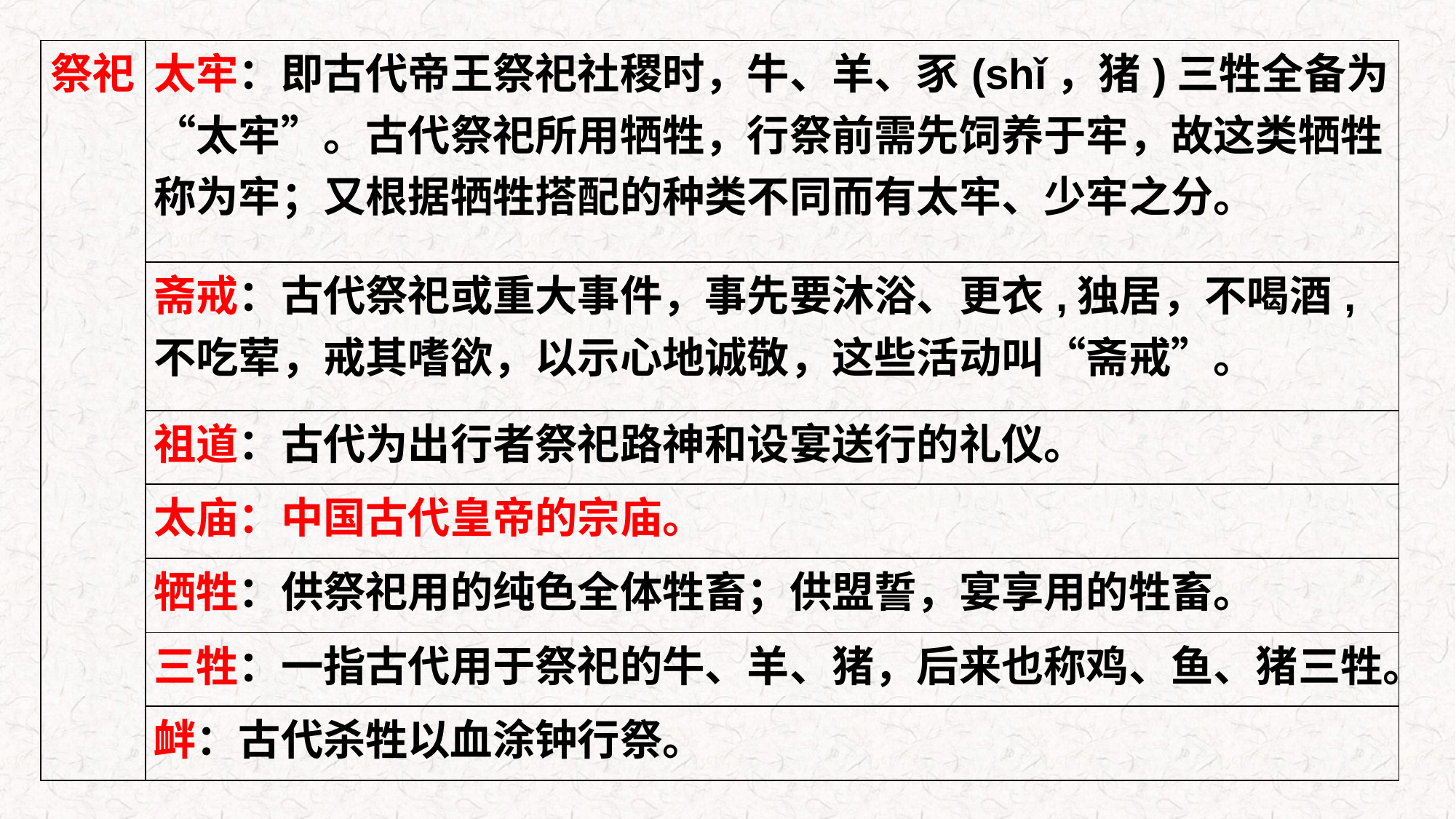

| 祭祀 | 太牢：即古代帝王祭祀社稷时，牛、羊、豕(shǐ，猪)三牲全备为“太牢”。古代祭祀所用牺牲，行祭前需先饲养于牢，故这类牺牲称为牢；又根据牺牲搭配的种类不同而有太牢、少牢之分。 |
| --- | --- |
|  | 斋戒：古代祭祀或重大事件，事先要沐浴、更衣,独居，不喝酒,不吃荤，戒其嗜欲，以示心地诚敬，这些活动叫“斋戒”。 |
|  | 祖道：古代为出行者祭祀路神和设宴送行的礼仪。 |
|  | 太庙：中国古代皇帝的宗庙。 |
|  | 牺牲：供祭祀用的纯色全体牲畜；供盟誓，宴享用的牲畜。 |
|  | 三牲：一指古代用于祭祀的牛、羊、猪，后来也称鸡、鱼、猪三牲。 |
|  | 衅：古代杀牲以血涂钟行祭。 |